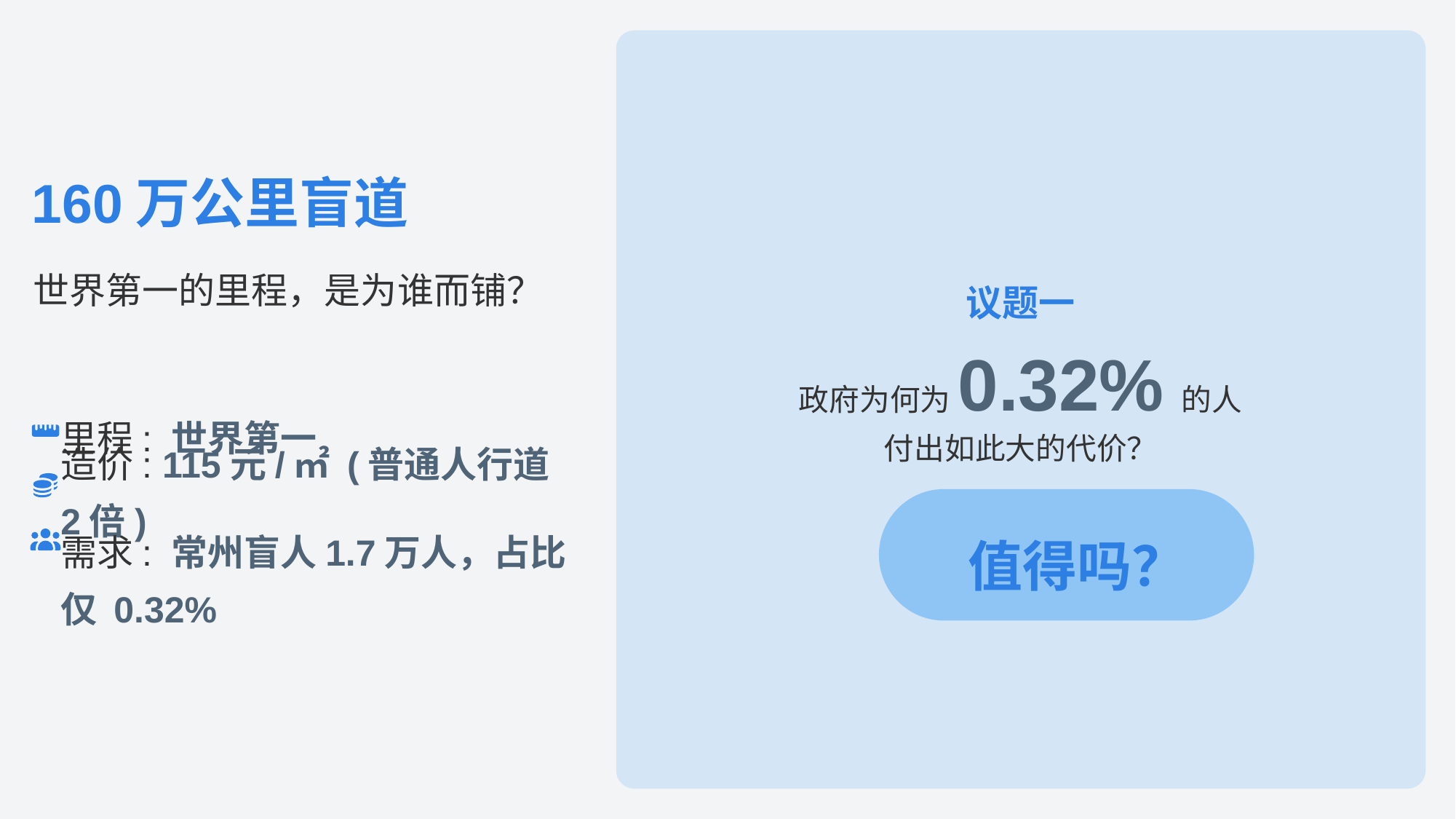

160万公里盲道
世界第一的里程，是为谁而铺？
议题一
政府为何为0.32%的人
里程: 世界第一

付出如此大的代价？
造价: 115元/㎡ (普通人行道2倍)

 值得吗？

需求: 常州盲人1.7万人，占比仅 0.32%